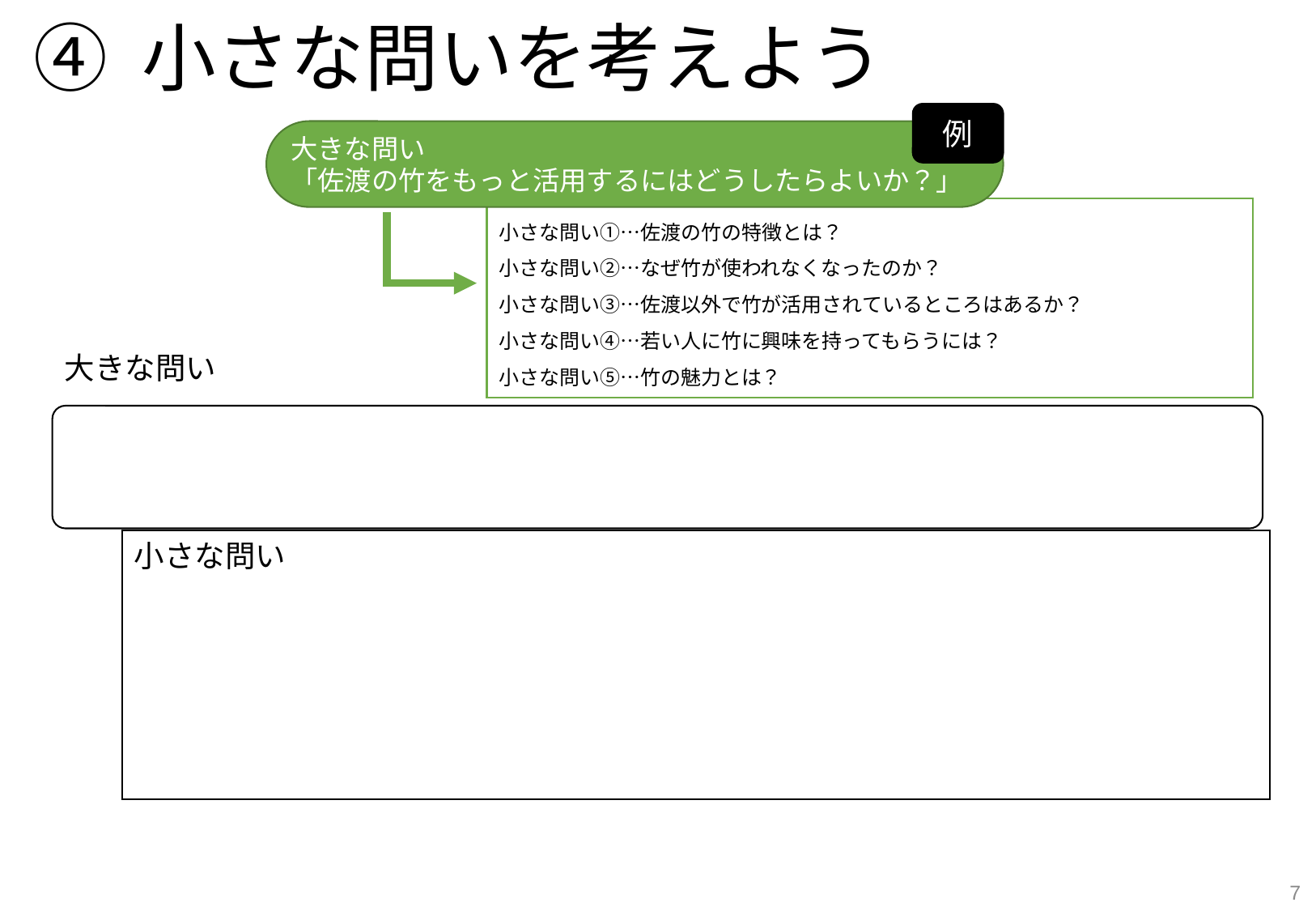

# ④ 小さな問いを考えよう
例
大きな問い
「佐渡の竹をもっと活用するにはどうしたらよいか？」
小さな問い①…佐渡の竹の特徴とは？
小さな問い②…なぜ竹が使われなくなったのか？
小さな問い③…佐渡以外で竹が活用されているところはあるか？
小さな問い④…若い人に竹に興味を持ってもらうには？
小さな問い⑤…竹の魅力とは？

大きな問い

小さな問い
7